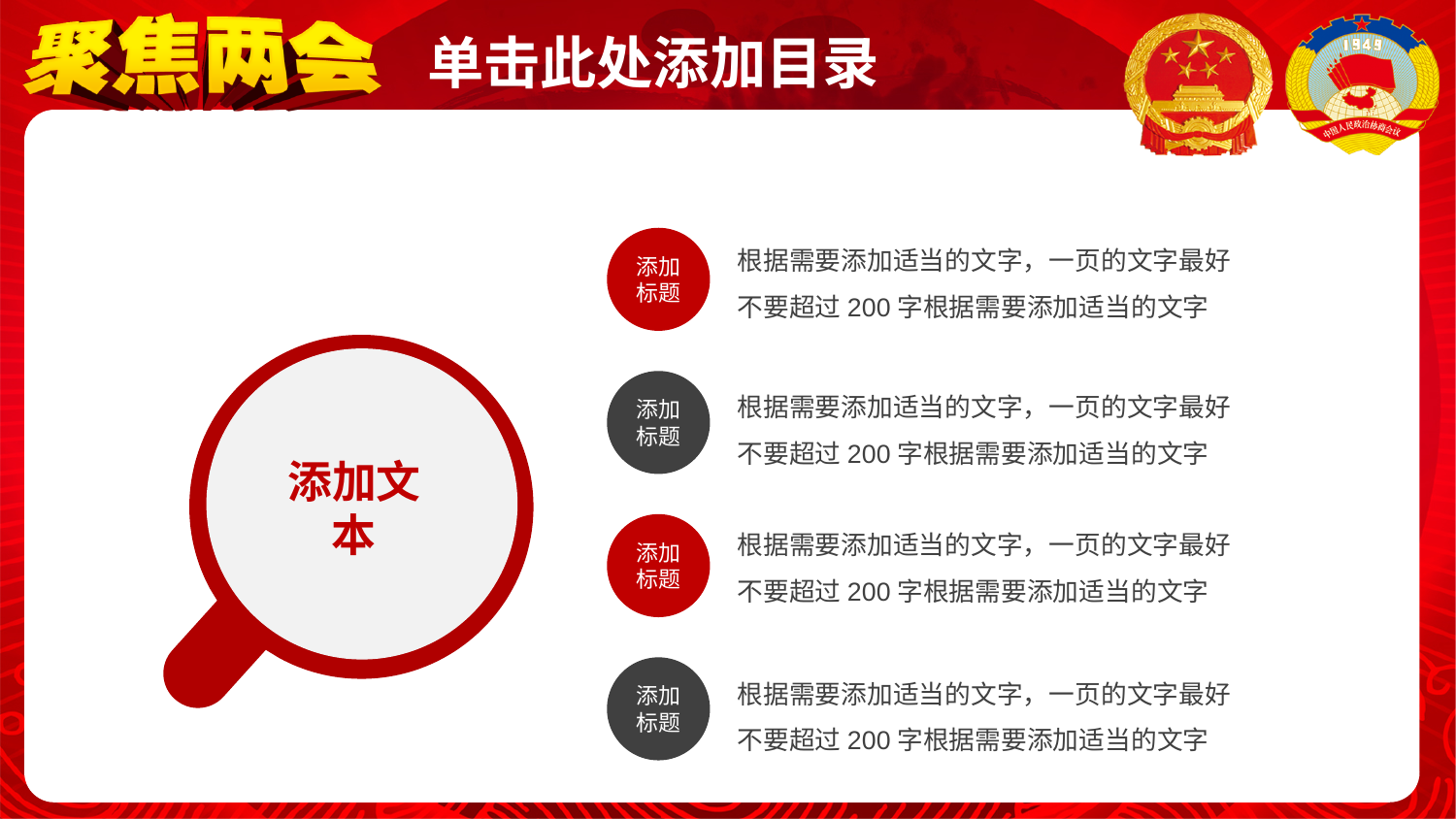

根据需要添加适当的文字，一页的文字最好不要超过200字根据需要添加适当的文字
添加
标题

根据需要添加适当的文字，一页的文字最好不要超过200字根据需要添加适当的文字
添加
标题
添加文本
根据需要添加适当的文字，一页的文字最好不要超过200字根据需要添加适当的文字
添加
标题
根据需要添加适当的文字，一页的文字最好不要超过200字根据需要添加适当的文字
添加
标题